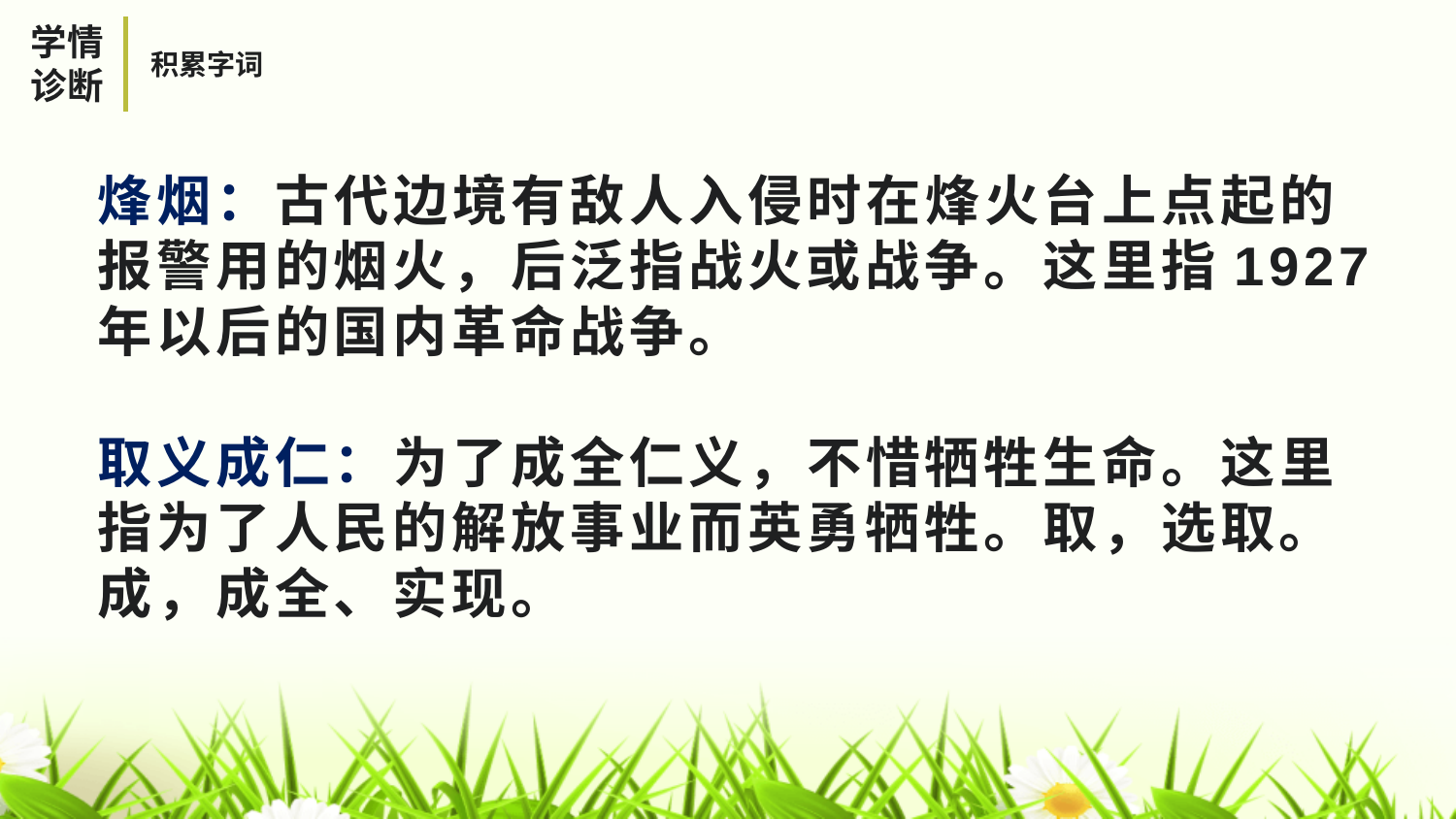

学情
诊断
积累字词
烽烟：古代边境有敌人入侵时在烽火台上点起的报警用的烟火，后泛指战火或战争。这里指1927年以后的国内革命战争。

取义成仁：为了成全仁义，不惜牺牲生命。这里指为了人民的解放事业而英勇牺牲。取，选取。成，成全、实现。